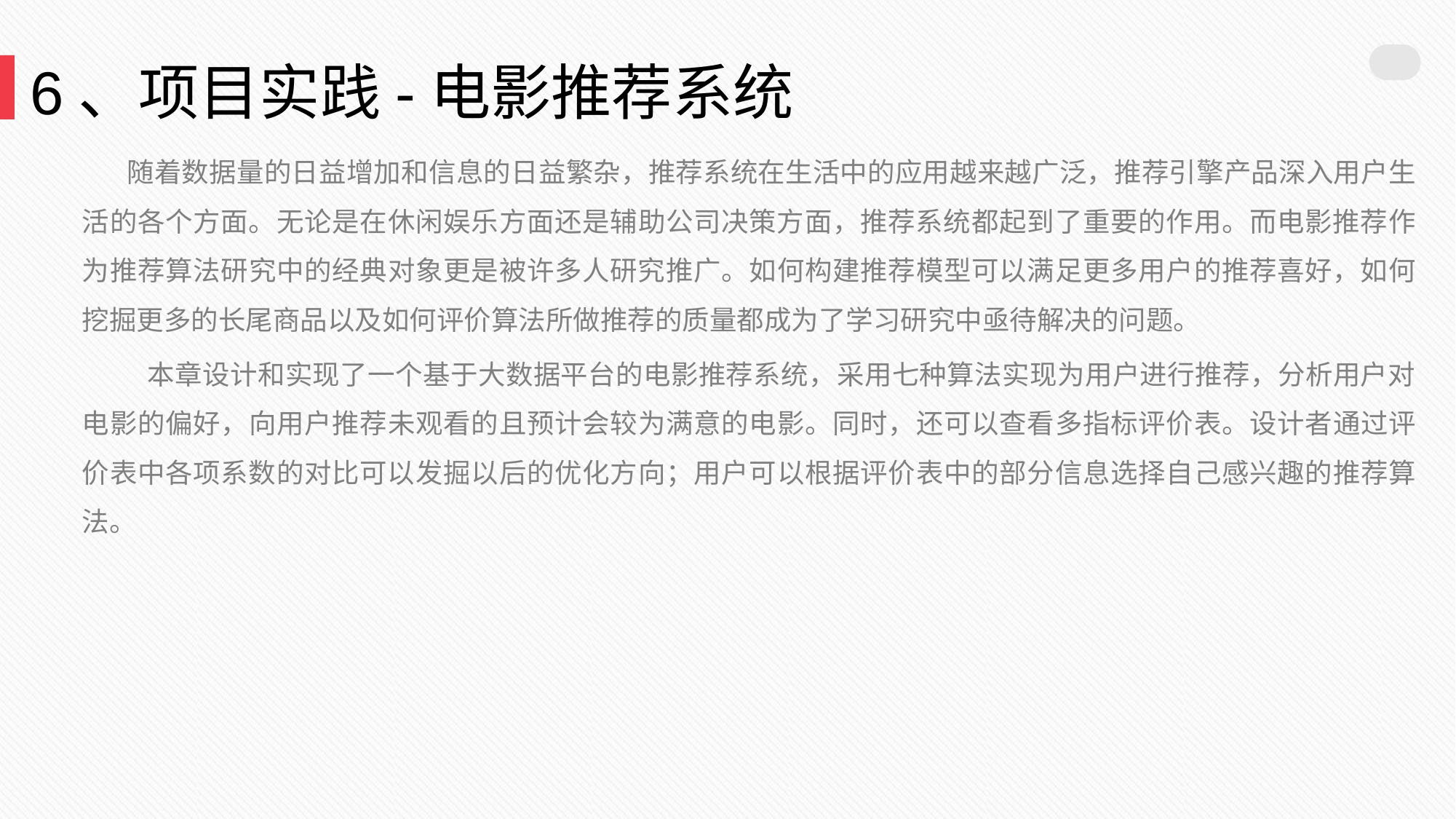

6、项目实践-电影推荐系统
      随着数据量的日益增加和信息的日益繁杂，推荐系统在生活中的应用越来越广泛，推荐引擎产品深入用户生活的各个方面。无论是在休闲娱乐方面还是辅助公司决策方面，推荐系统都起到了重要的作用。而电影推荐作为推荐算法研究中的经典对象更是被许多人研究推广。如何构建推荐模型可以满足更多用户的推荐喜好，如何挖掘更多的长尾商品以及如何评价算法所做推荐的质量都成为了学习研究中亟待解决的问题。
         本章设计和实现了一个基于大数据平台的电影推荐系统，采用七种算法实现为用户进行推荐，分析用户对电影的偏好，向用户推荐未观看的且预计会较为满意的电影。同时，还可以查看多指标评价表。设计者通过评价表中各项系数的对比可以发掘以后的优化方向；用户可以根据评价表中的部分信息选择自己感兴趣的推荐算法。